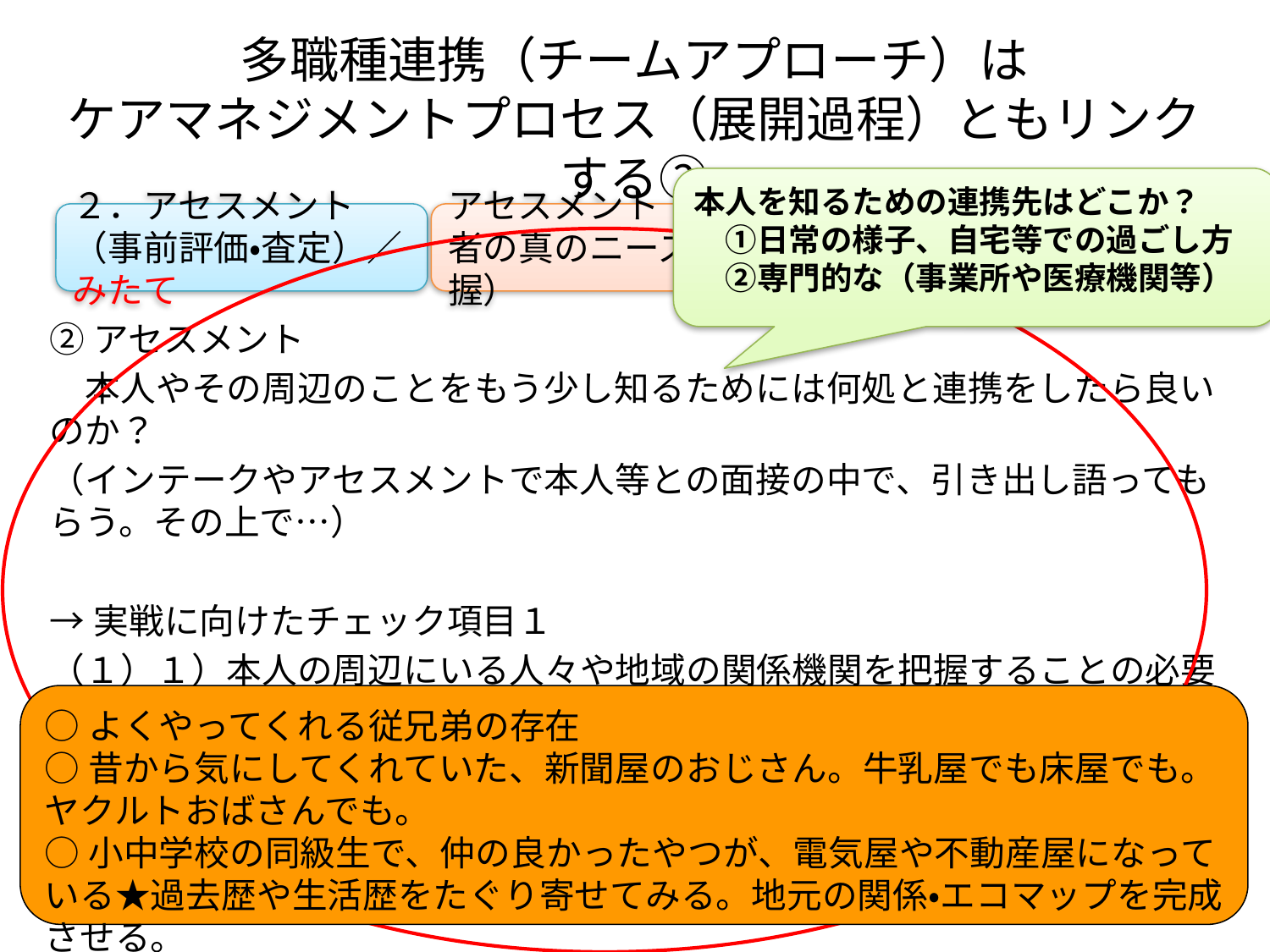

# 多職種連携（チームアプローチ）は ケアマネジメントプロセス（展開過程）ともリンクする②
本人を知るための連携先はどこか？
　①日常の様子、自宅等での過ごし方
　②専門的な（事業所や医療機関等）

２．アセスメント（事前評価・査定）／みたて
アセスメント（対象者の真のニーズの把握）

②アセスメント
　本人やその周辺のことをもう少し知るためには何処と連携をしたら良いのか？
（インテークやアセスメントで本人等との面接の中で、引き出し語ってもらう。その上で…）

→実戦に向けたチェック項目１
（１）１）本人の周辺にいる人々や地域の関係機関を把握することの必要性の理解

・日常的な状況の確認、専門的なアセスメント
　急ぐ必要のある情報からじっくり時間をかけないと出てこないものまで
○よくやってくれる従兄弟の存在
○昔から気にしてくれていた、新聞屋のおじさん。牛乳屋でも床屋でも。ヤクルトおばさんでも。
○小中学校の同級生で、仲の良かったやつが、電気屋や不動産屋になっている★過去歴や生活歴をたぐり寄せてみる。地元の関係・エコマップを完成させる。
25